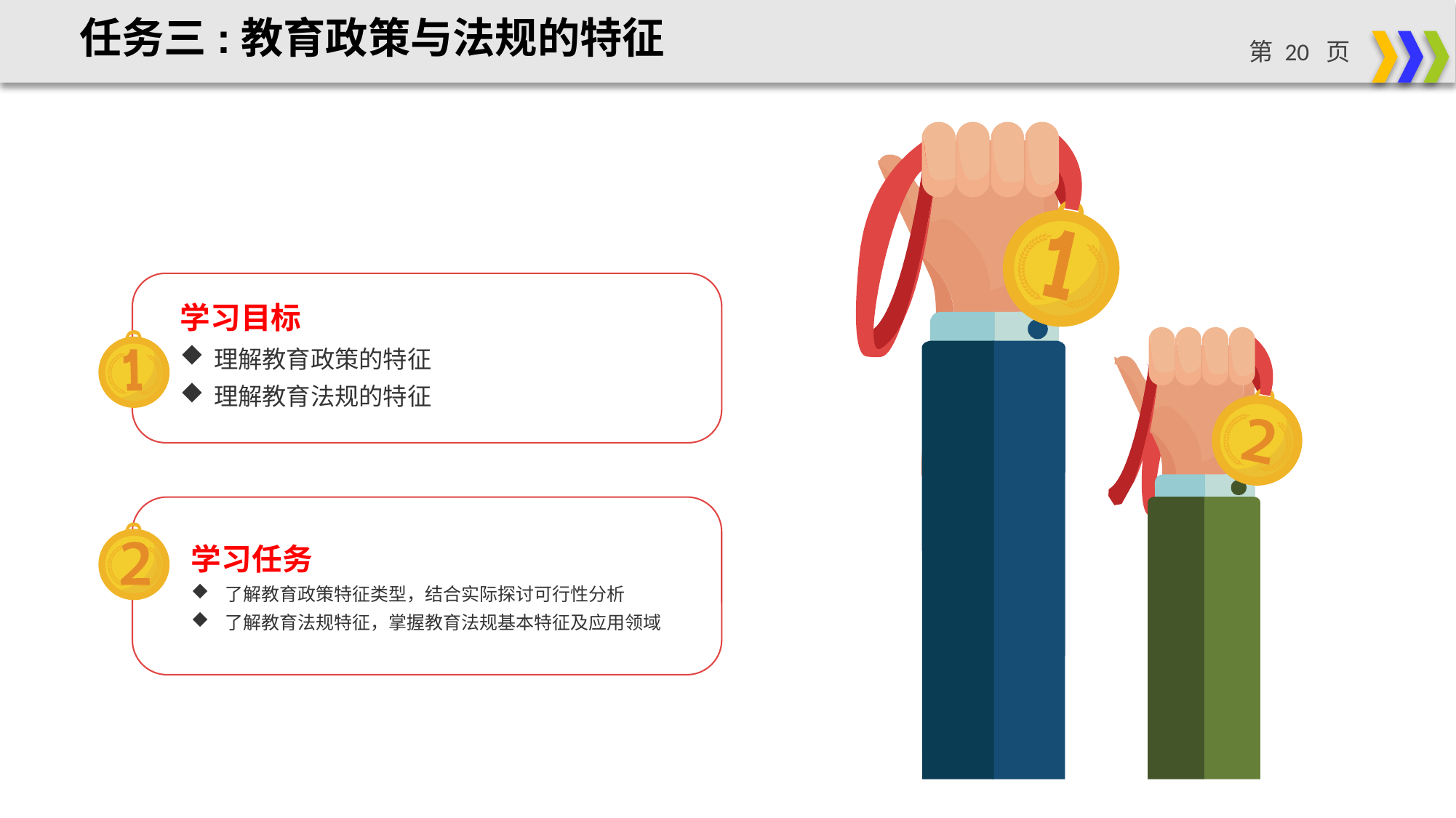

任务三:教育政策与法规的特征

学习目标
理解教育政策的特征
理解教育法规的特征

学习任务
了解教育政策特征类型，结合实际探讨可行性分析
了解教育法规特征，掌握教育法规基本特征及应用领域